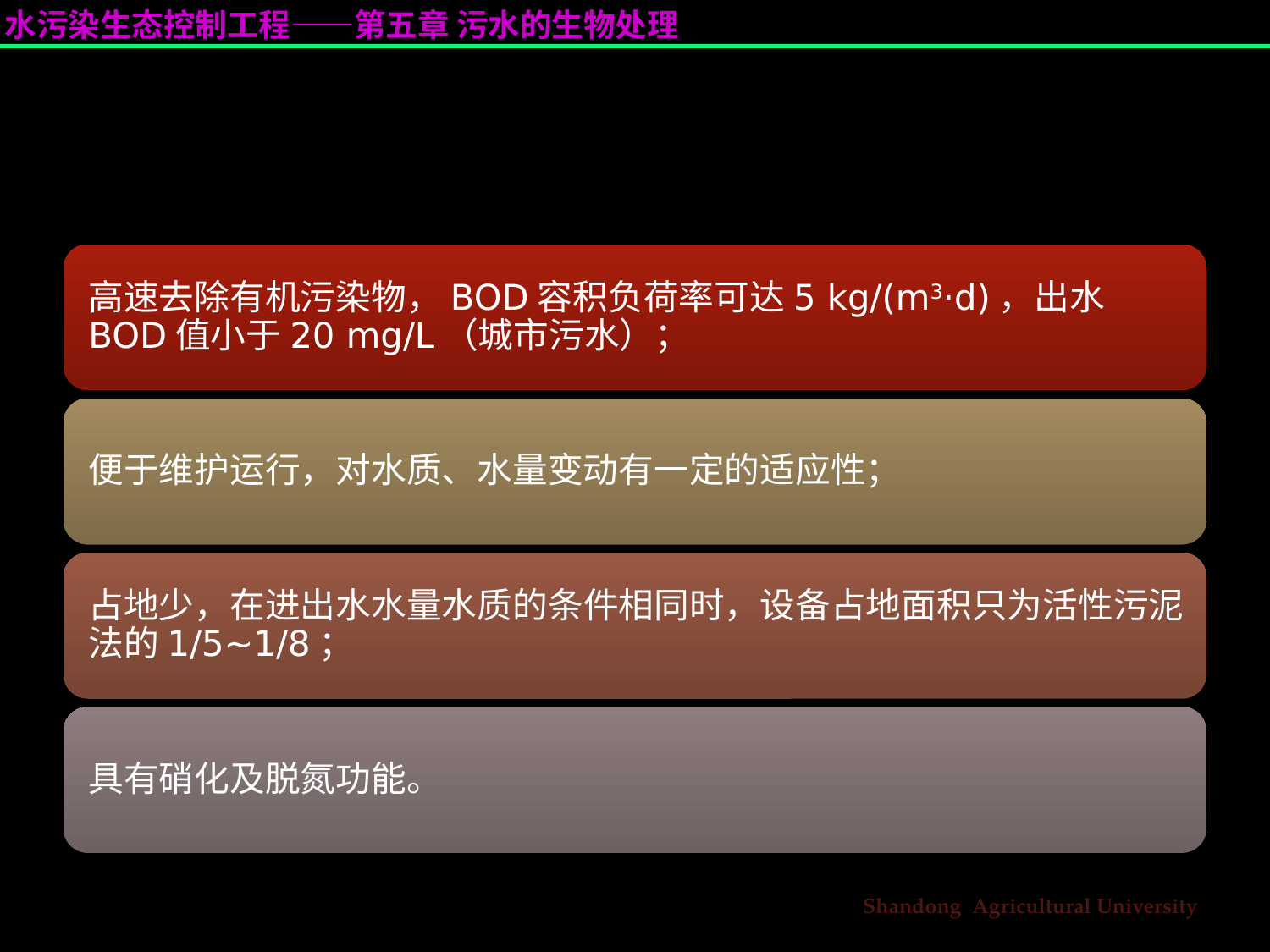

#
高速去除有机污染物，BOD容积负荷率可达5 kg/(m3·d)，出水BOD值小于20 mg/L（城市污水）；
便于维护运行，对水质、水量变动有一定的适应性；
占地少，在进出水水量水质的条件相同时，设备占地面积只为活性污泥法的1/5~1/8；
具有硝化及脱氮功能。